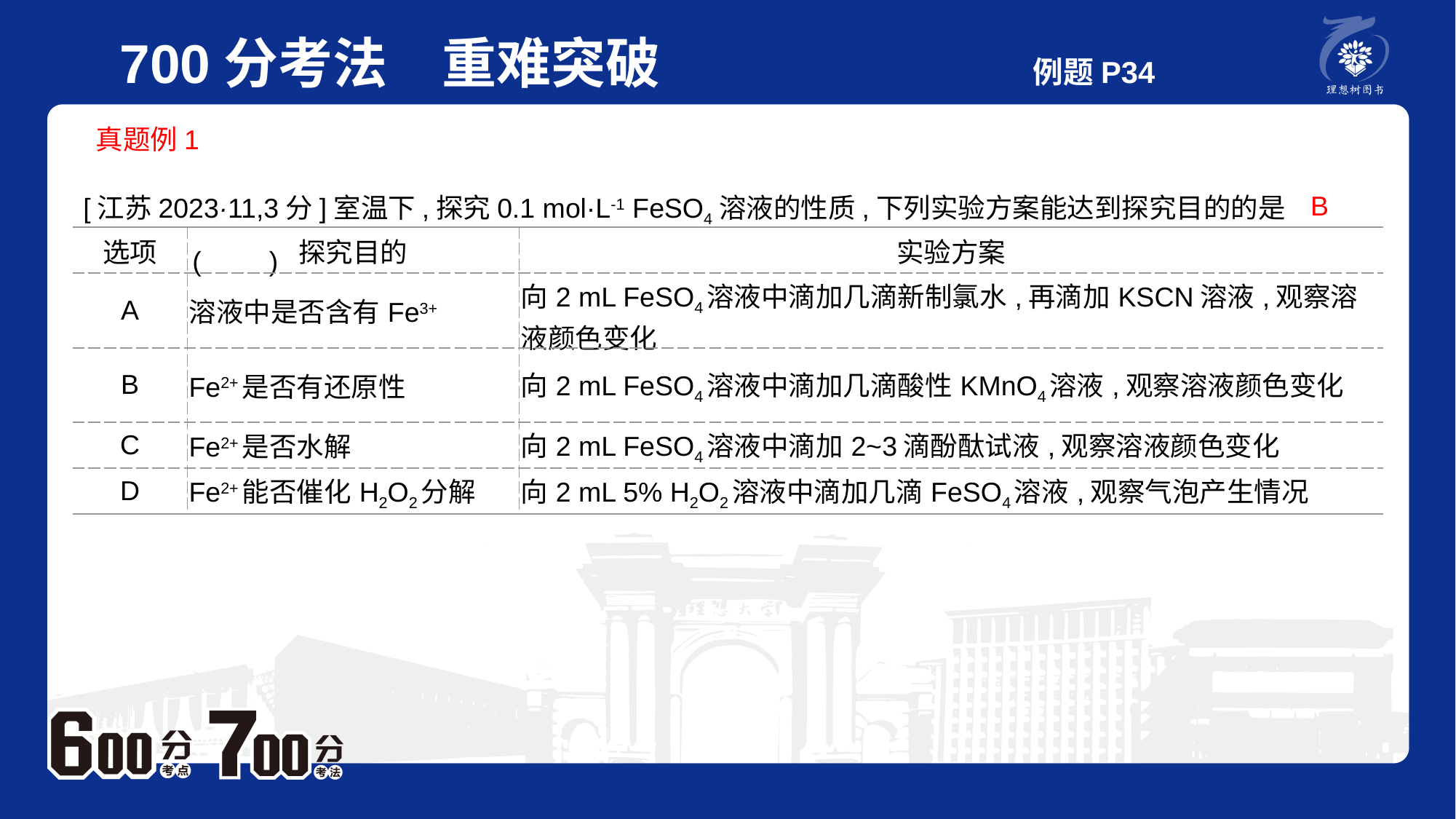

700分考法　重难突破                               例题P34
 真题例1

[江苏2023·11,3分]室温下,探究0.1 mol·L-1 FeSO4溶液的性质,下列实验方案能达到探究目的的是	(　　)
B
| 选项 | 探究目的 | 实验方案 |
| --- | --- | --- |
| A | 溶液中是否含有Fe3+ | 向2 mL FeSO4溶液中滴加几滴新制氯水,再滴加KSCN溶液,观察溶液颜色变化 |
| B | Fe2+是否有还原性 | 向2 mL FeSO4溶液中滴加几滴酸性KMnO4溶液,观察溶液颜色变化 |
| C | Fe2+是否水解 | 向2 mL FeSO4溶液中滴加2~3滴酚酞试液,观察溶液颜色变化 |
| D | Fe2+能否催化H2O2分解 | 向2 mL 5% H2O2溶液中滴加几滴FeSO4溶液,观察气泡产生情况 |